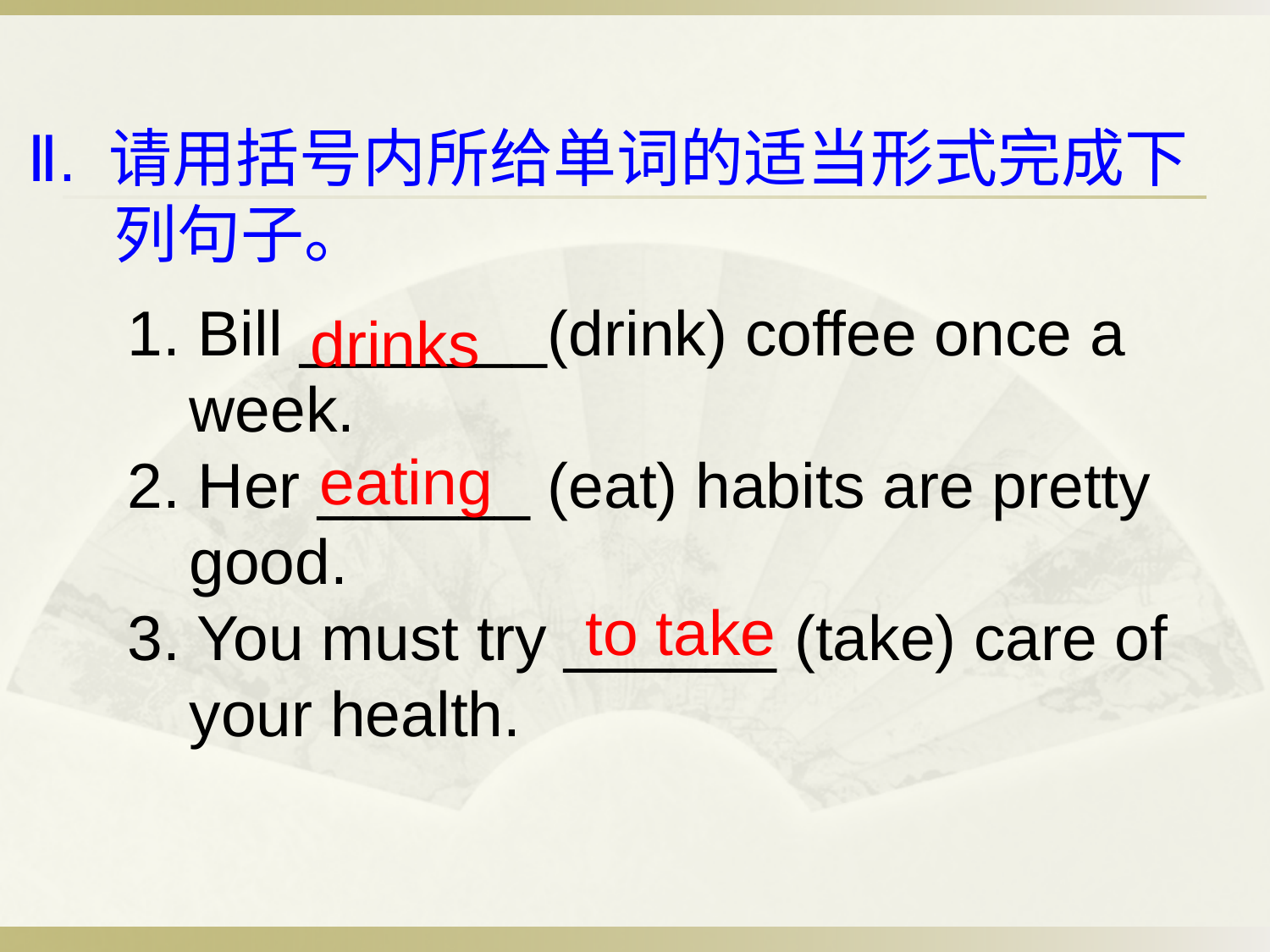

Ⅱ. 请用括号内所给单词的适当形式完成下列句子。
1. Bill _______(drink) coffee once a week.
2. Her ______ (eat) habits are pretty good.
3. You must try ______ (take) care of your health.
drinks
eating
 to take